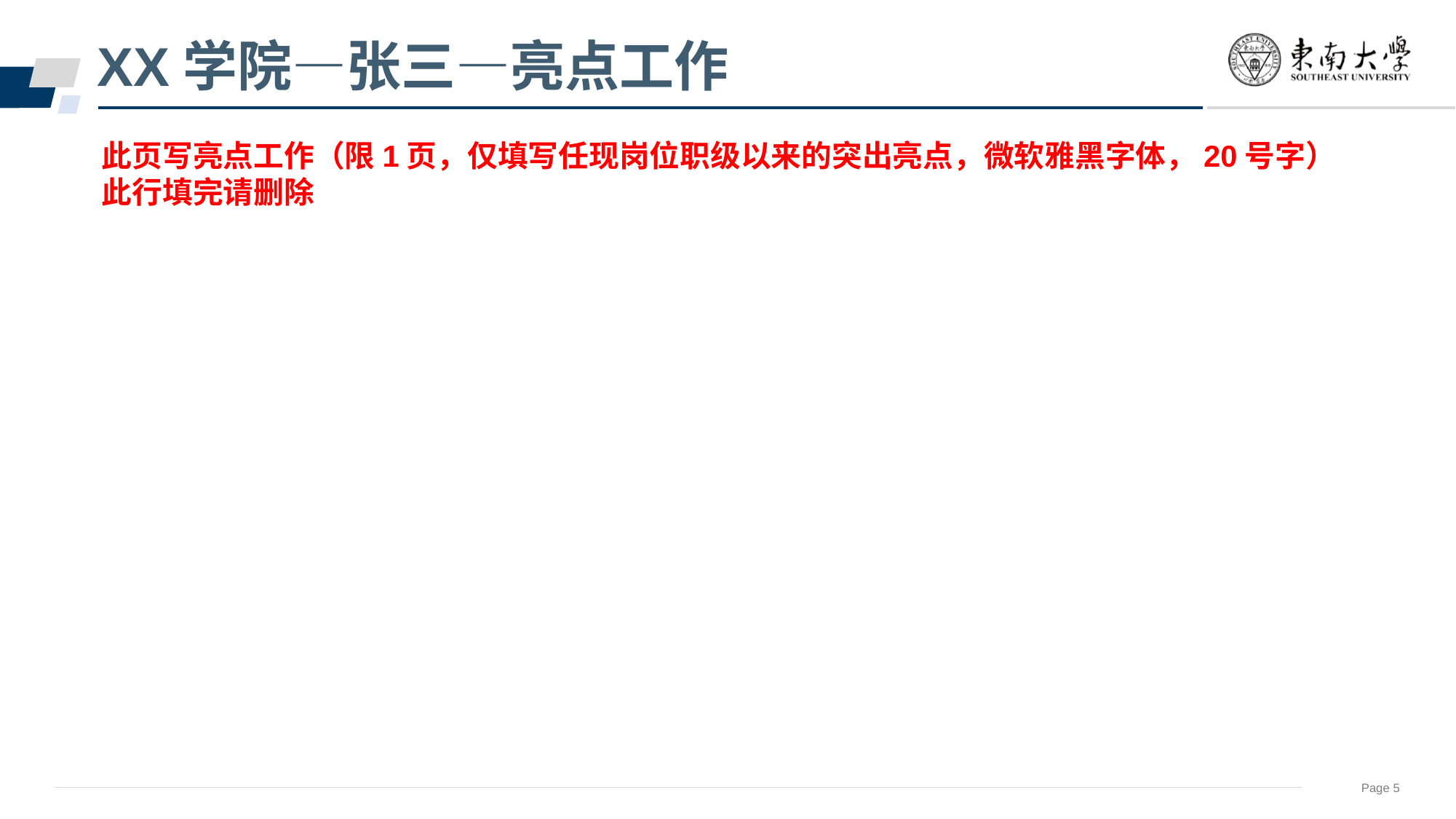

XX学院—张三—亮点工作
此页写亮点工作（限1页，仅填写任现岗位职级以来的突出亮点，微软雅黑字体，20号字）此行填完请删除